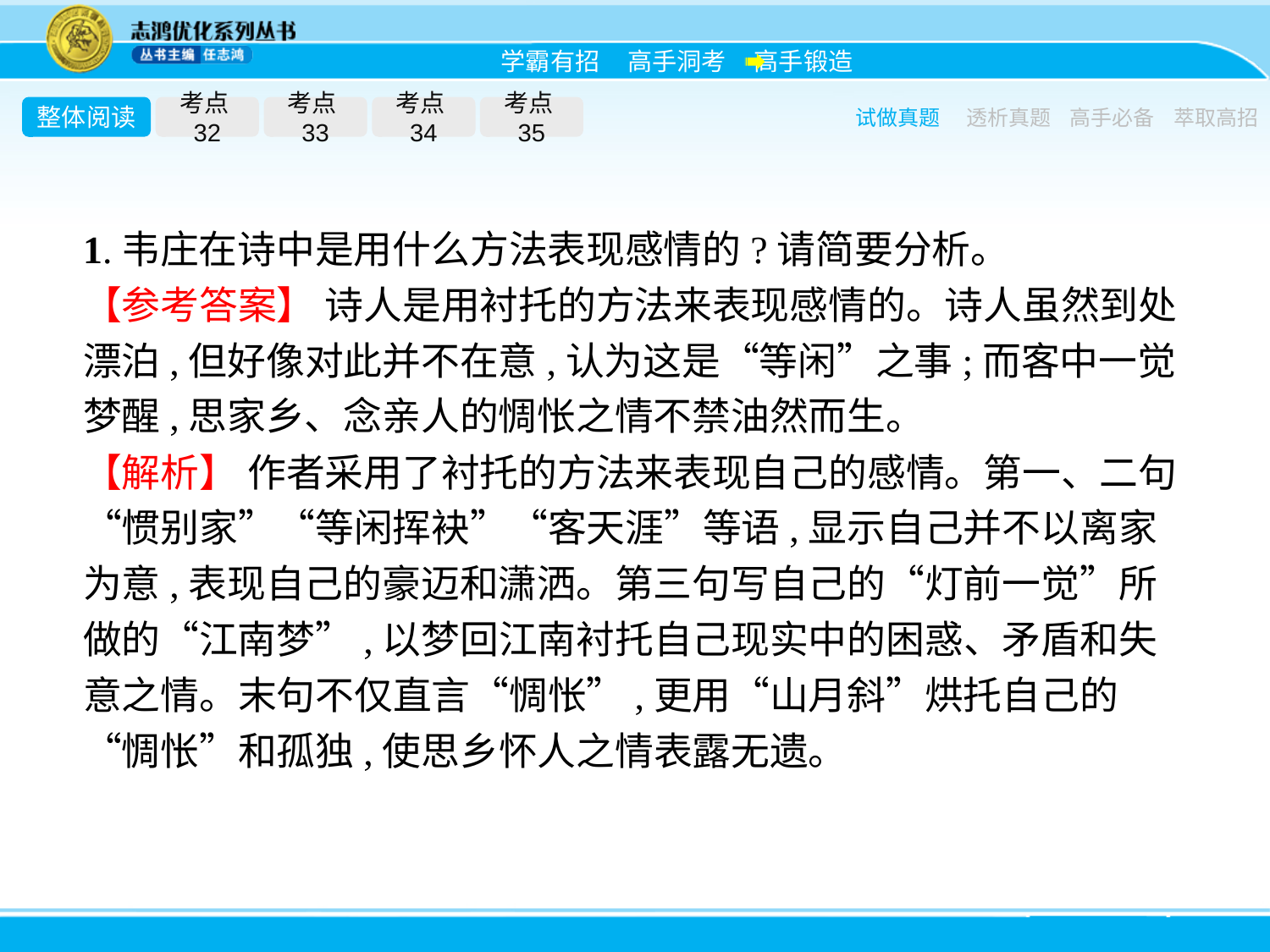

整体阅读
考点32
考点33
考点34
考点35
试做真题
透析真题
高手必备
萃取高招
1.韦庄在诗中是用什么方法表现感情的?请简要分析。
【参考答案】 诗人是用衬托的方法来表现感情的。诗人虽然到处漂泊,但好像对此并不在意,认为这是“等闲”之事;而客中一觉梦醒,思家乡、念亲人的惆怅之情不禁油然而生。
【解析】 作者采用了衬托的方法来表现自己的感情。第一、二句“惯别家”“等闲挥袂”“客天涯”等语,显示自己并不以离家为意,表现自己的豪迈和潇洒。第三句写自己的“灯前一觉”所做的“江南梦”,以梦回江南衬托自己现实中的困惑、矛盾和失意之情。末句不仅直言“惆怅”,更用“山月斜”烘托自己的“惆怅”和孤独,使思乡怀人之情表露无遗。